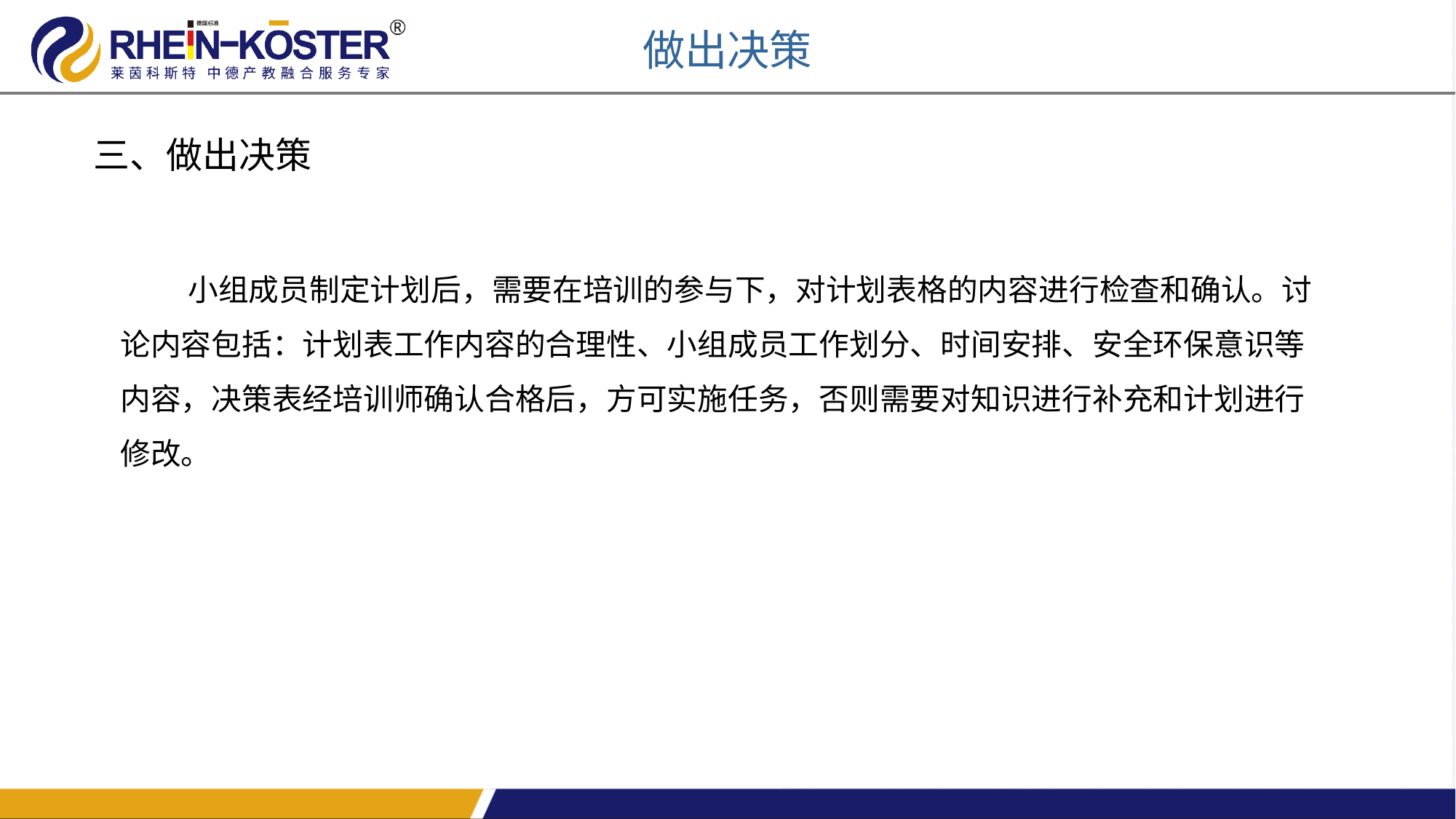

做出决策
三、做出决策
         小组成员制定计划后，需要在培训的参与下，对计划表格的内容进行检查和确认。讨论内容包括：计划表工作内容的合理性、小组成员工作划分、时间安排、安全环保意识等内容，决策表经培训师确认合格后，方可实施任务，否则需要对知识进行补充和计划进行修改。